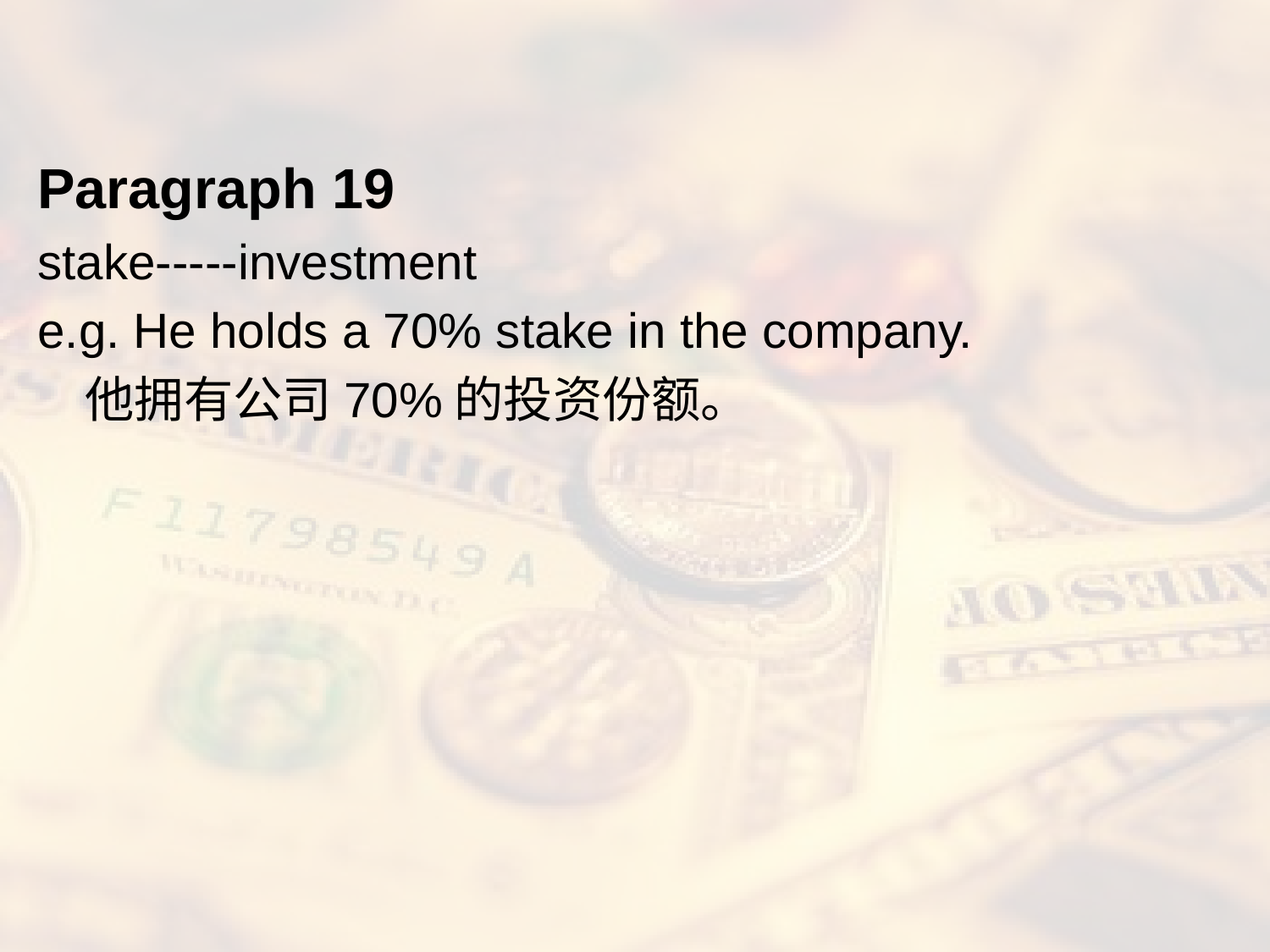

#
Paragraph 19
stake-----investment
e.g. He holds a 70% stake in the company.
	他拥有公司70%的投资份额。